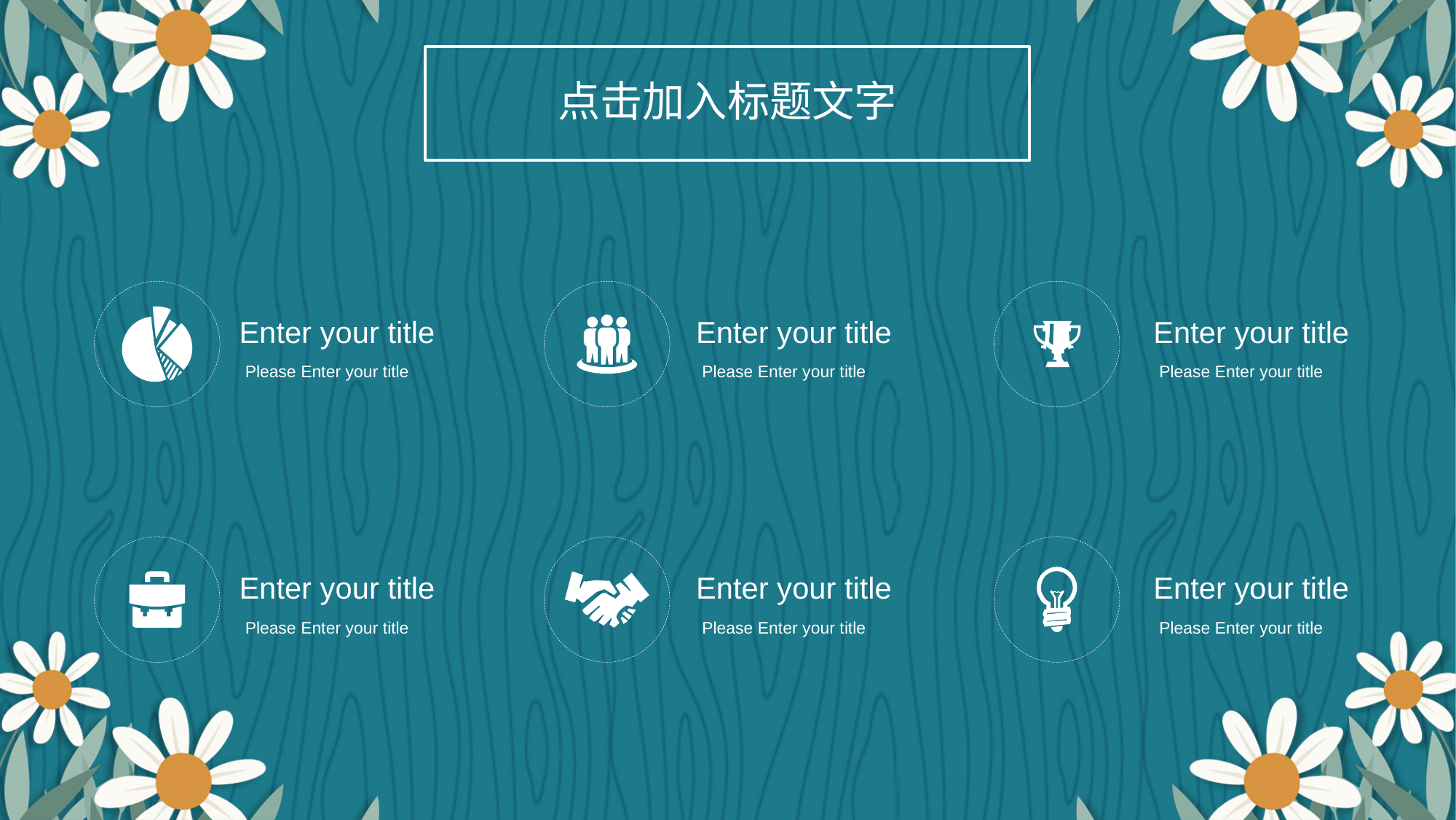

点击加入标题文字

Enter your title
Enter your title
Enter your title
Please Enter your title
Please Enter your title
Please Enter your title

Enter your title
Enter your title
Enter your title
Please Enter your title
Please Enter your title
Please Enter your title